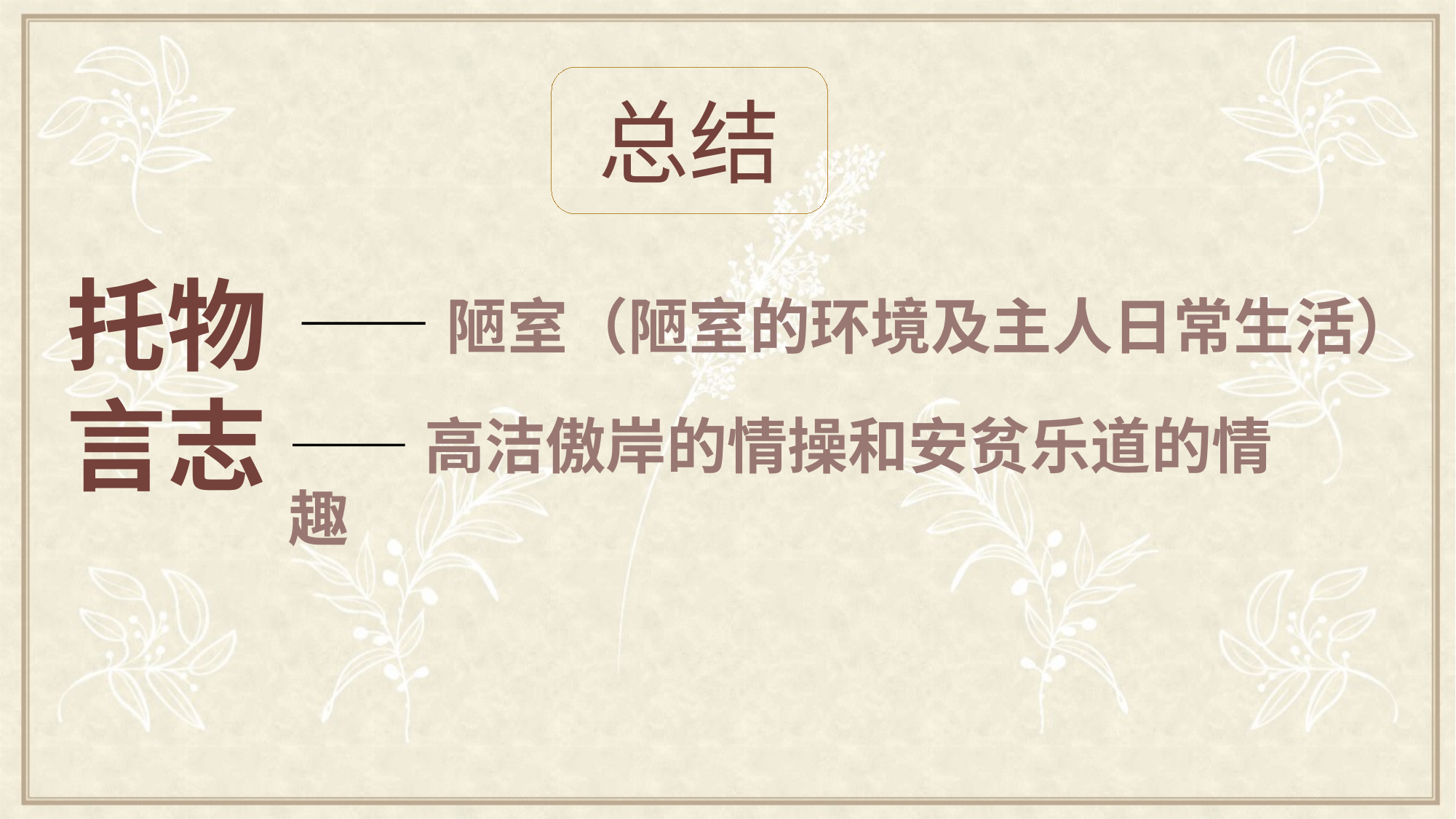

总结
托物言志
——陋室（陋室的环境及主人日常生活）
——高洁傲岸的情操和安贫乐道的情趣